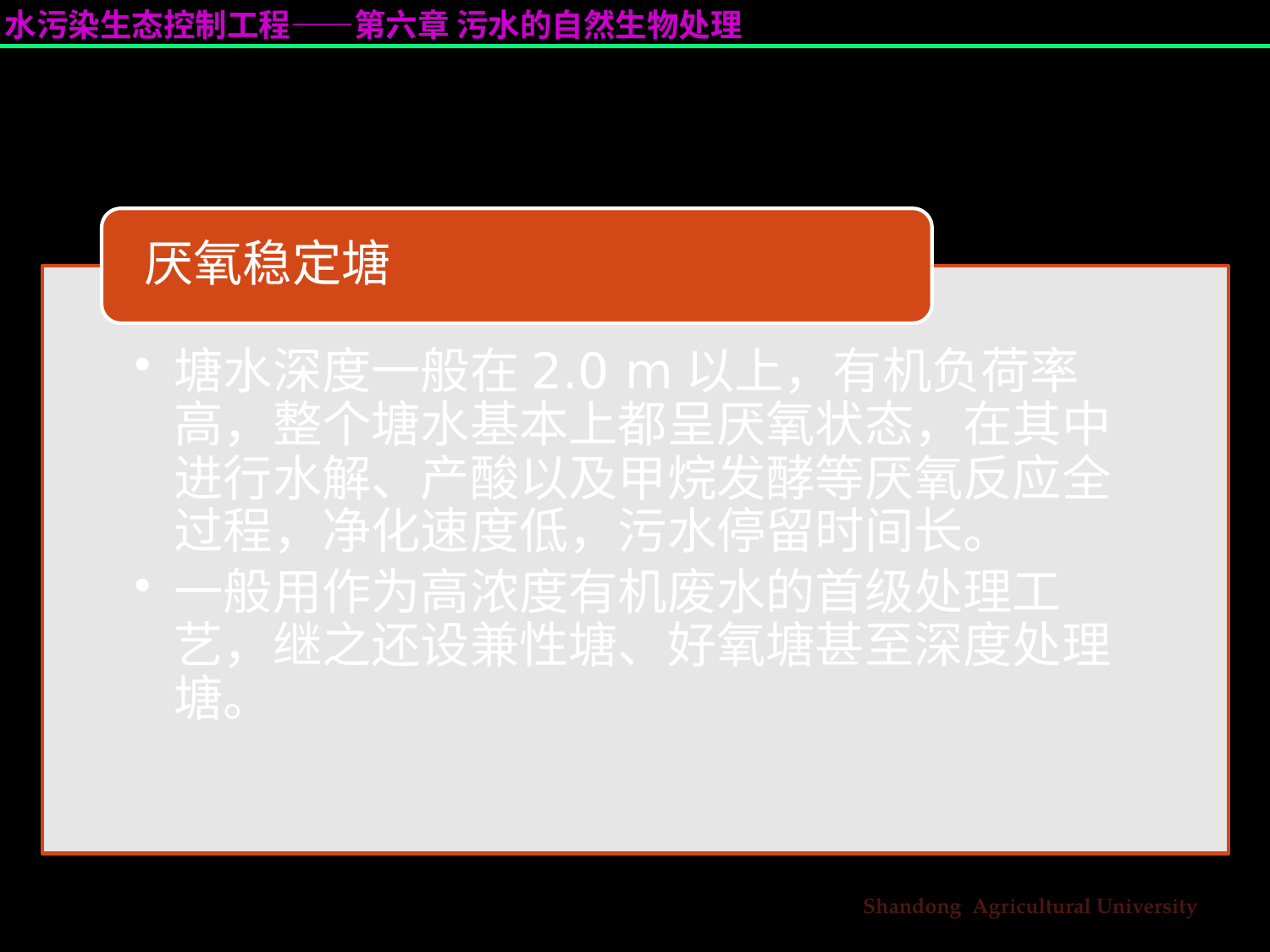

塘水深度一般在2.0 m以上，有机负荷率高，整个塘水基本上都呈厌氧状态，在其中进行水解、产酸以及甲烷发酵等厌氧反应全过程，净化速度低，污水停留时间长。
一般用作为高浓度有机废水的首级处理工艺，继之还设兼性塘、好氧塘甚至深度处理塘。
厌氧稳定塘